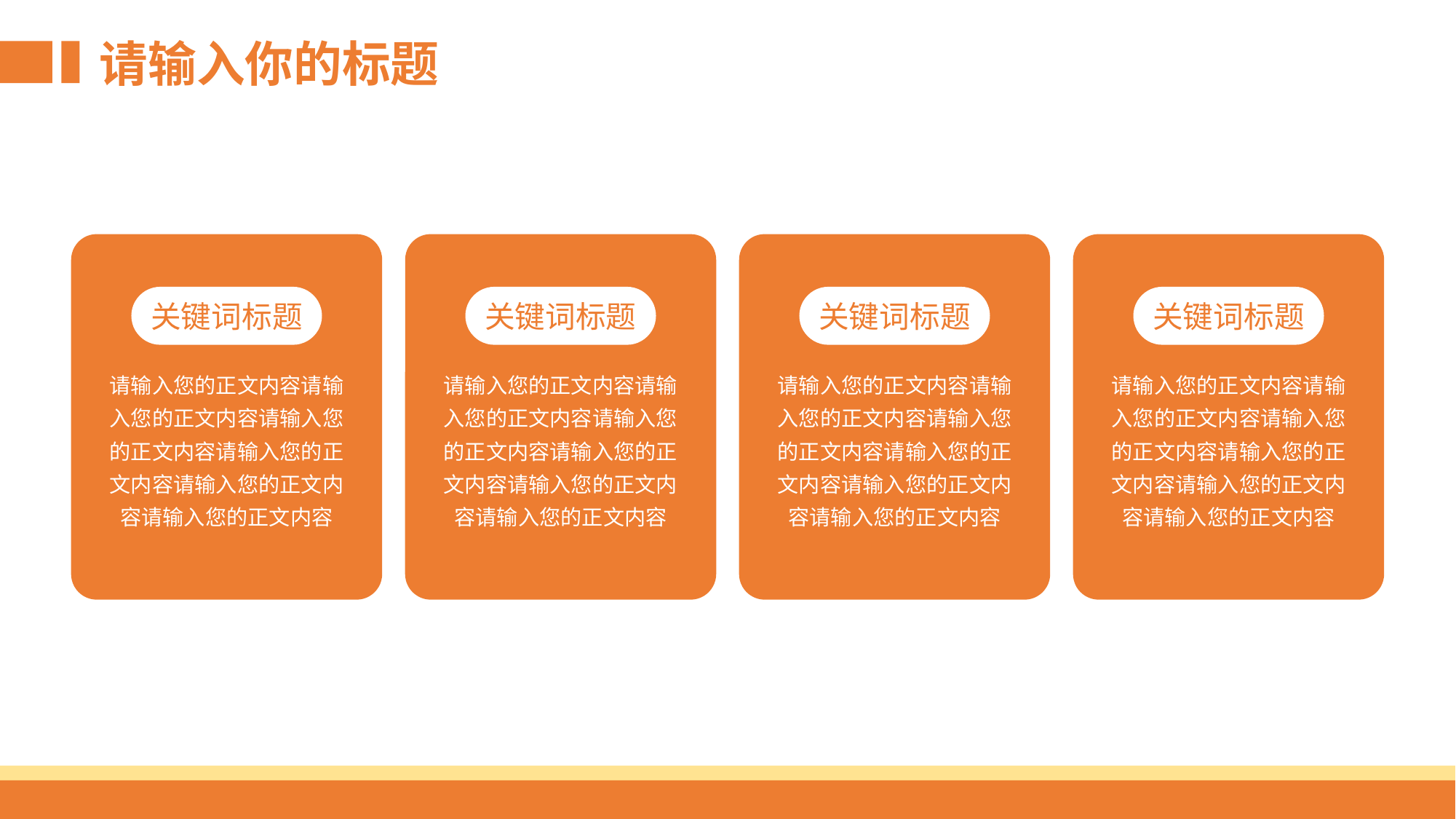

请输入你的标题

关键词标题
关键词标题
关键词标题
关键词标题
请输入您的正文内容请输入您的正文内容请输入您的正文内容请输入您的正文内容请输入您的正文内容请输入您的正文内容
请输入您的正文内容请输入您的正文内容请输入您的正文内容请输入您的正文内容请输入您的正文内容请输入您的正文内容
请输入您的正文内容请输入您的正文内容请输入您的正文内容请输入您的正文内容请输入您的正文内容请输入您的正文内容
请输入您的正文内容请输入您的正文内容请输入您的正文内容请输入您的正文内容请输入您的正文内容请输入您的正文内容